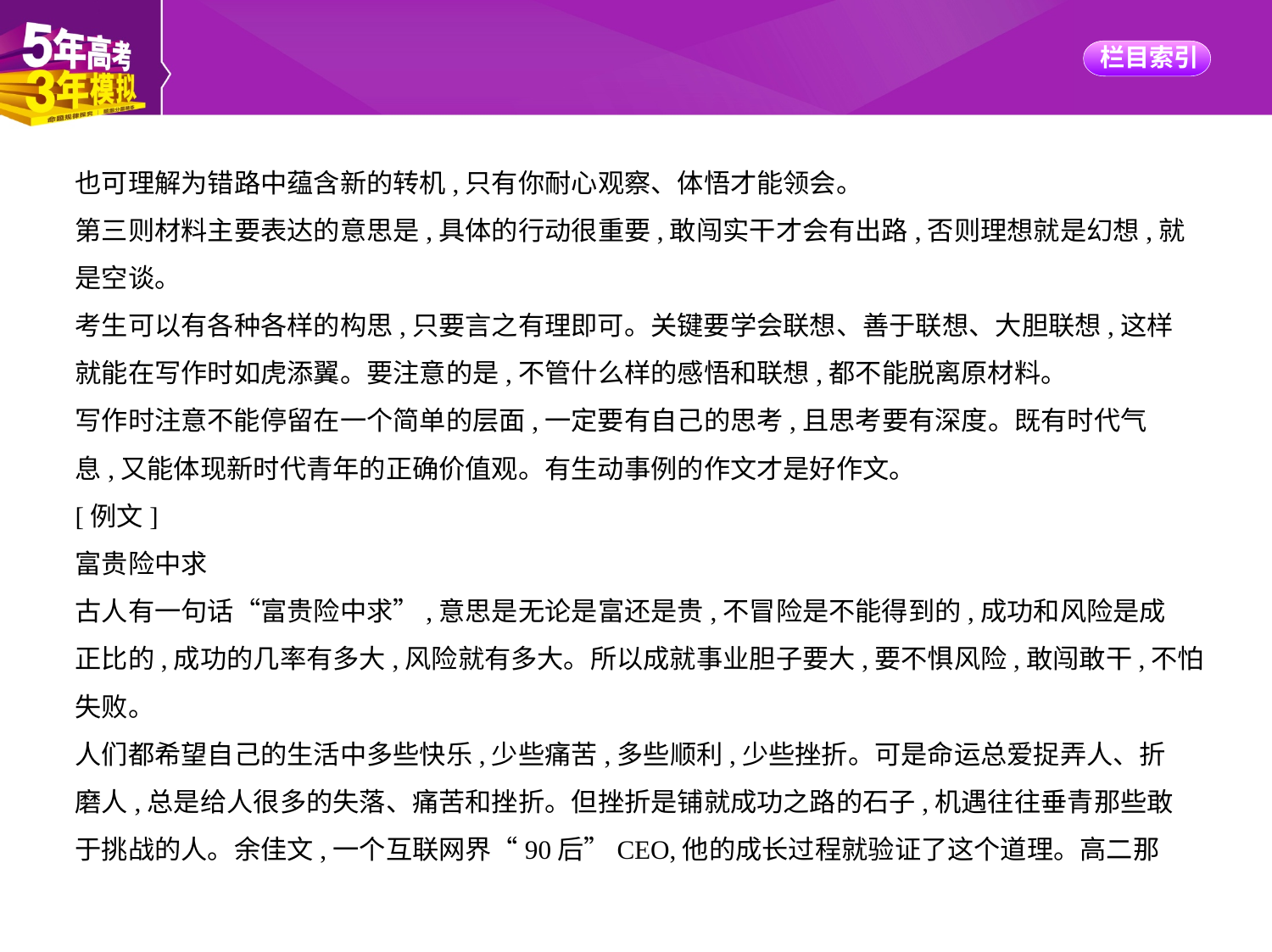

也可理解为错路中蕴含新的转机,只有你耐心观察、体悟才能领会。
第三则材料主要表达的意思是,具体的行动很重要,敢闯实干才会有出路,否则理想就是幻想,就
是空谈。
考生可以有各种各样的构思,只要言之有理即可。关键要学会联想、善于联想、大胆联想,这样
就能在写作时如虎添翼。要注意的是,不管什么样的感悟和联想,都不能脱离原材料。
写作时注意不能停留在一个简单的层面,一定要有自己的思考,且思考要有深度。既有时代气
息,又能体现新时代青年的正确价值观。有生动事例的作文才是好作文。
[例文]
富贵险中求
古人有一句话“富贵险中求”,意思是无论是富还是贵,不冒险是不能得到的,成功和风险是成
正比的,成功的几率有多大,风险就有多大。所以成就事业胆子要大,要不惧风险,敢闯敢干,不怕
失败。
人们都希望自己的生活中多些快乐,少些痛苦,多些顺利,少些挫折。可是命运总爱捉弄人、折
磨人,总是给人很多的失落、痛苦和挫折。但挫折是铺就成功之路的石子,机遇往往垂青那些敢
于挑战的人。余佳文,一个互联网界“90后”CEO,他的成长过程就验证了这个道理。高二那